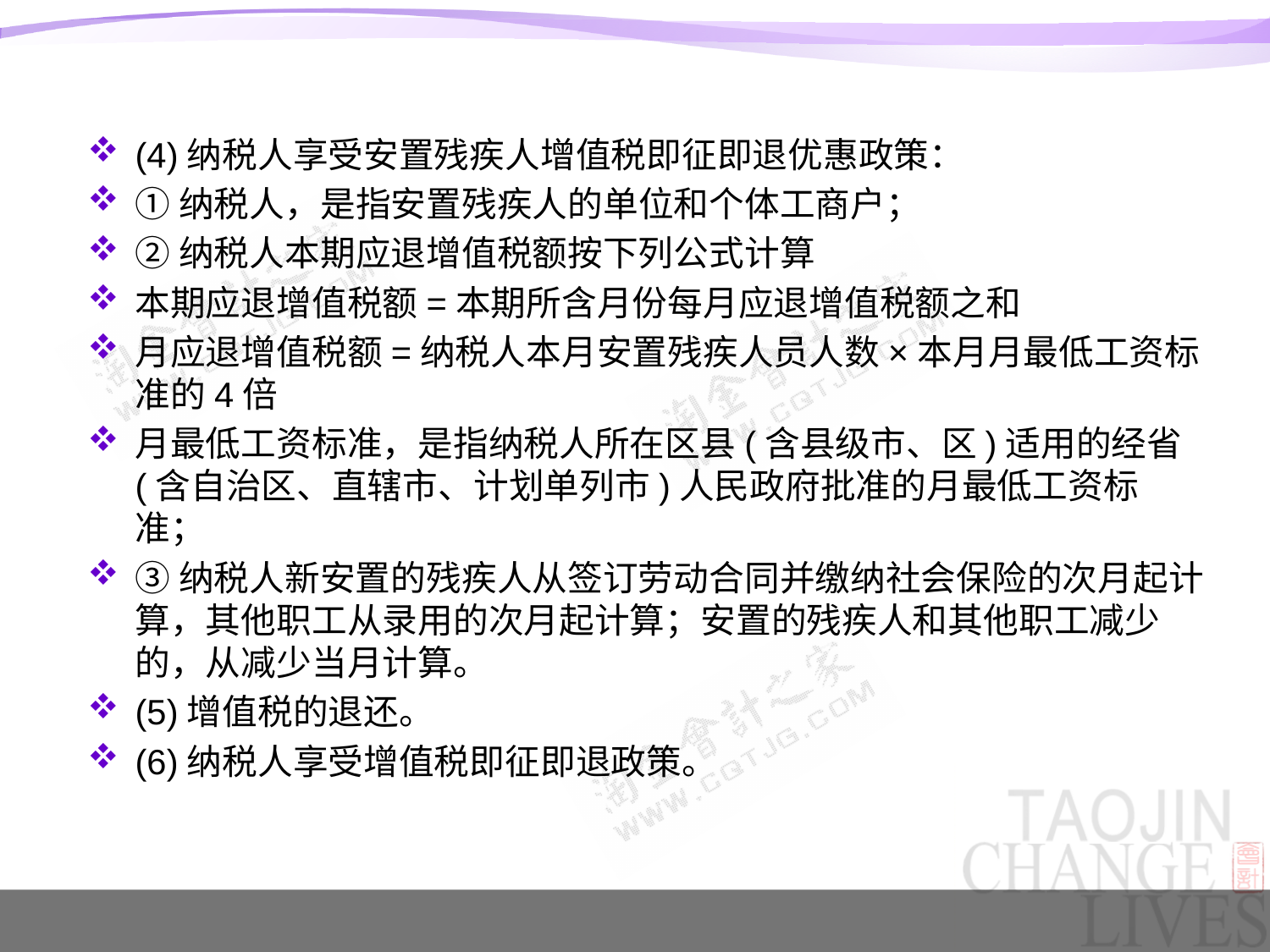

#
(4)纳税人享受安置残疾人增值税即征即退优惠政策：
①纳税人，是指安置残疾人的单位和个体工商户；
②纳税人本期应退增值税额按下列公式计算
本期应退增值税额=本期所含月份每月应退增值税额之和
月应退增值税额=纳税人本月安置残疾人员人数×本月月最低工资标准的4倍
月最低工资标准，是指纳税人所在区县(含县级市、区)适用的经省(含自治区、直辖市、计划单列市)人民政府批准的月最低工资标准；
③纳税人新安置的残疾人从签订劳动合同并缴纳社会保险的次月起计算，其他职工从录用的次月起计算；安置的残疾人和其他职工减少的，从减少当月计算。
(5)增值税的退还。
(6)纳税人享受增值税即征即退政策。